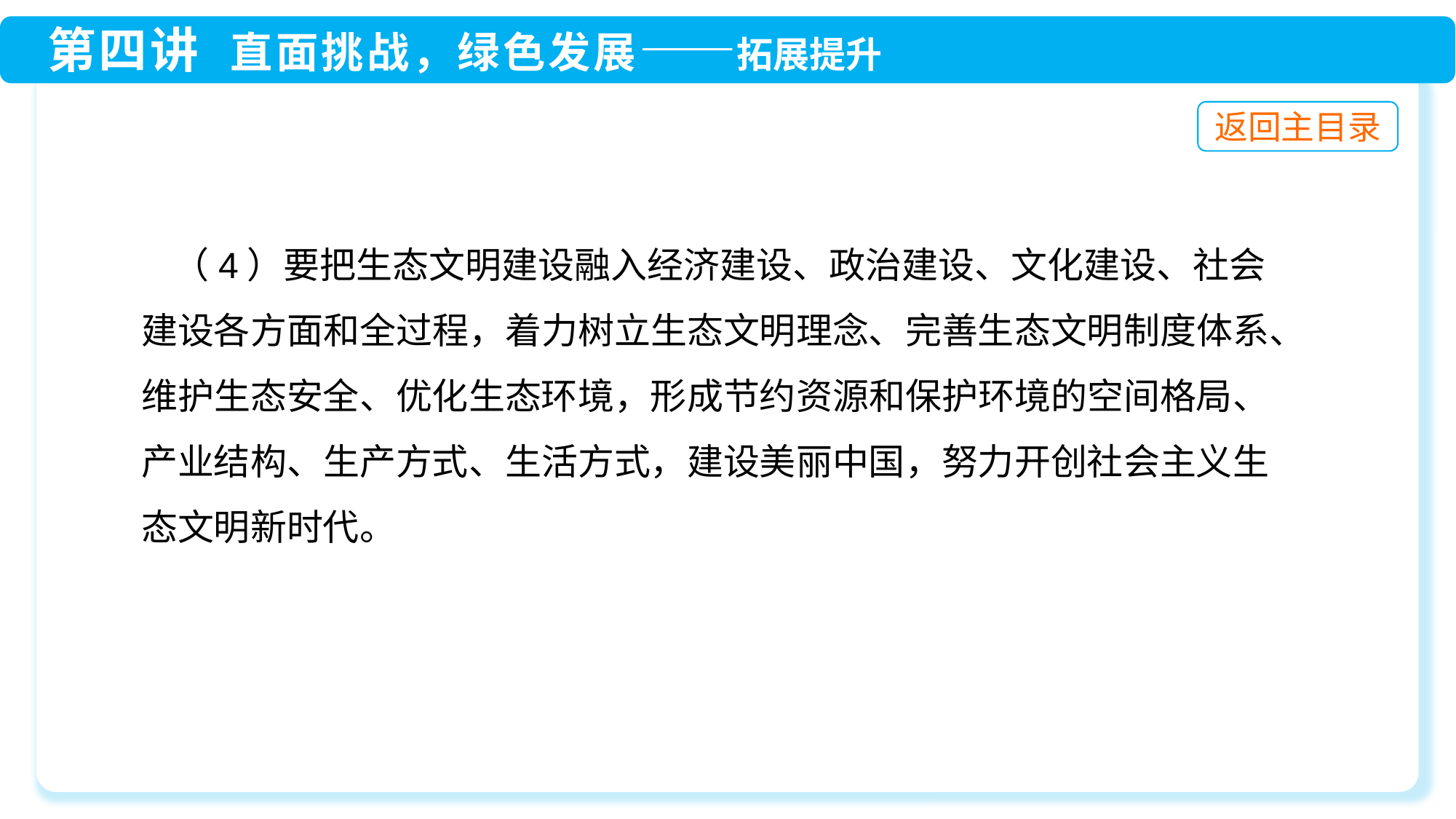

（4）要把生态文明建设融入经济建设、政治建设、文化建设、社会建设各方面和全过程，着力树立生态文明理念、完善生态文明制度体系、维护生态安全、优化生态环境，形成节约资源和保护环境的空间格局、产业结构、生产方式、生活方式，建设美丽中国，努力开创社会主义生态文明新时代。